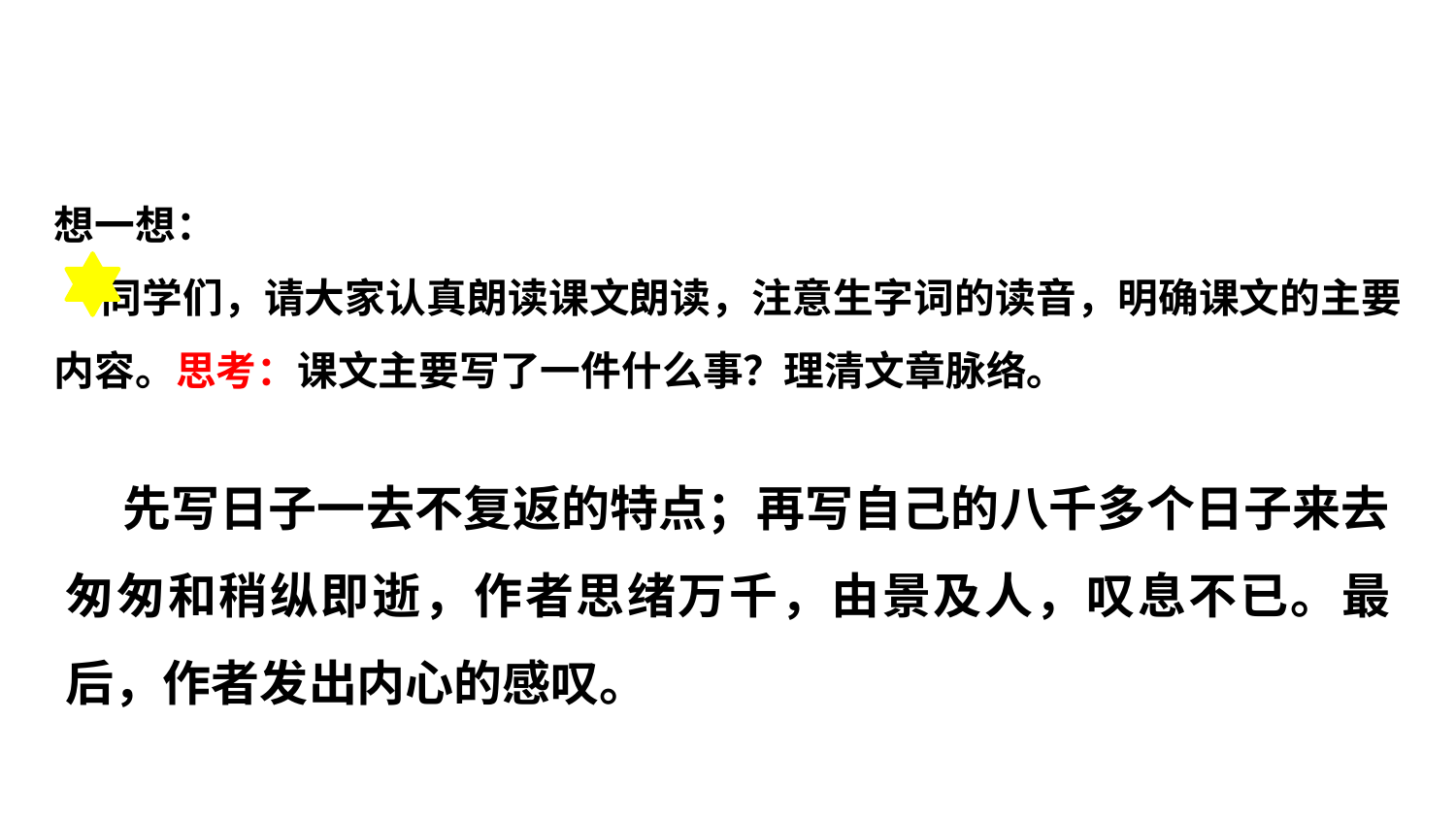

想一想：
    同学们，请大家认真朗读课文朗读，注意生字词的读音，明确课文的主要内容。思考：课文主要写了一件什么事？理清文章脉络。

    先写日子一去不复返的特点；再写自己的八千多个日子来去匆匆和稍纵即逝，作者思绪万千，由景及人，叹息不已。最后，作者发出内心的感叹。